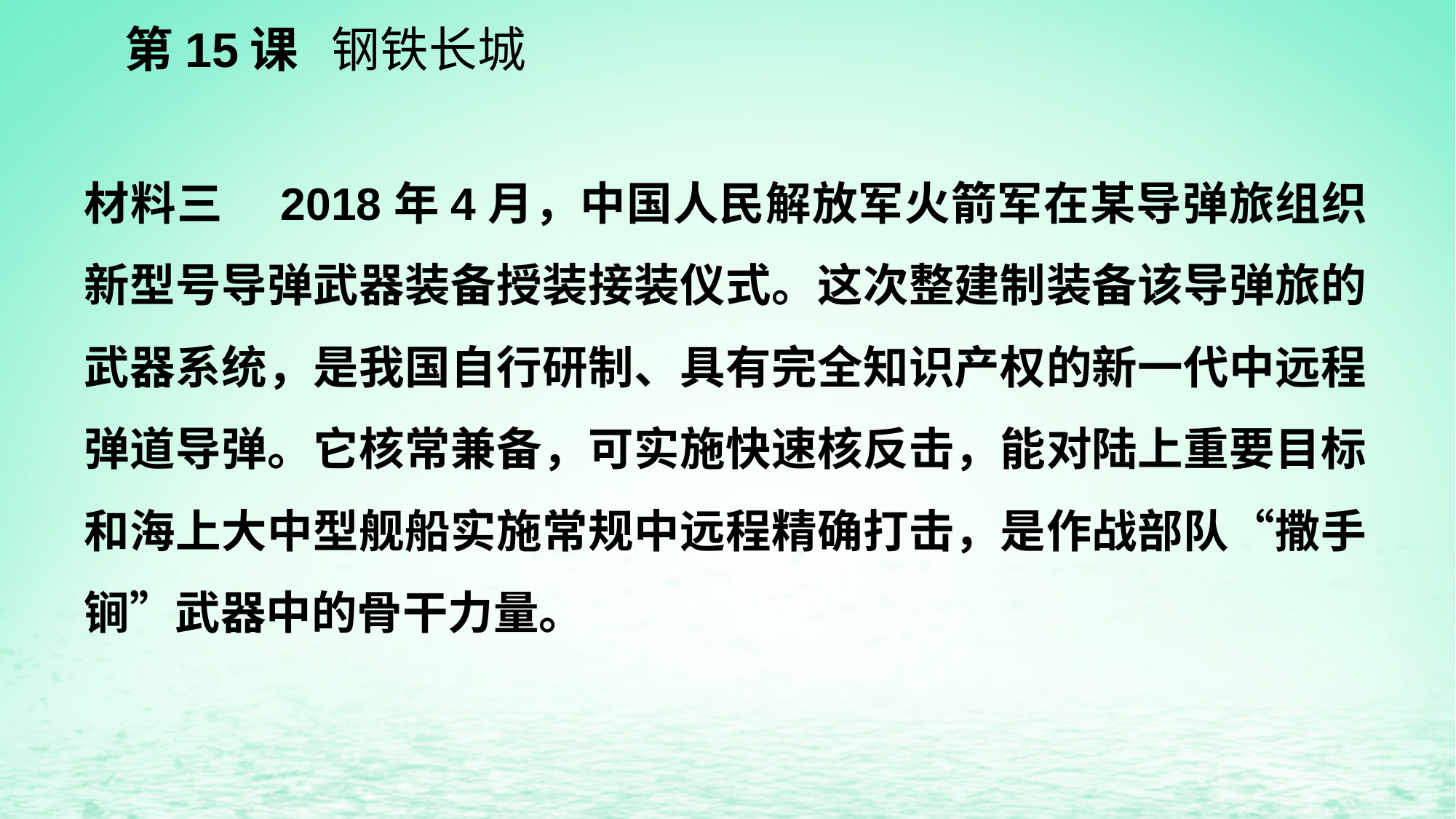

第15课   钢铁长城
材料三　2018年4月，中国人民解放军火箭军在某导弹旅组织新型号导弹武器装备授装接装仪式。这次整建制装备该导弹旅的武器系统，是我国自行研制、具有完全知识产权的新一代中远程弹道导弹。它核常兼备，可实施快速核反击，能对陆上重要目标和海上大中型舰船实施常规中远程精确打击，是作战部队“撒手锏”武器中的骨干力量。